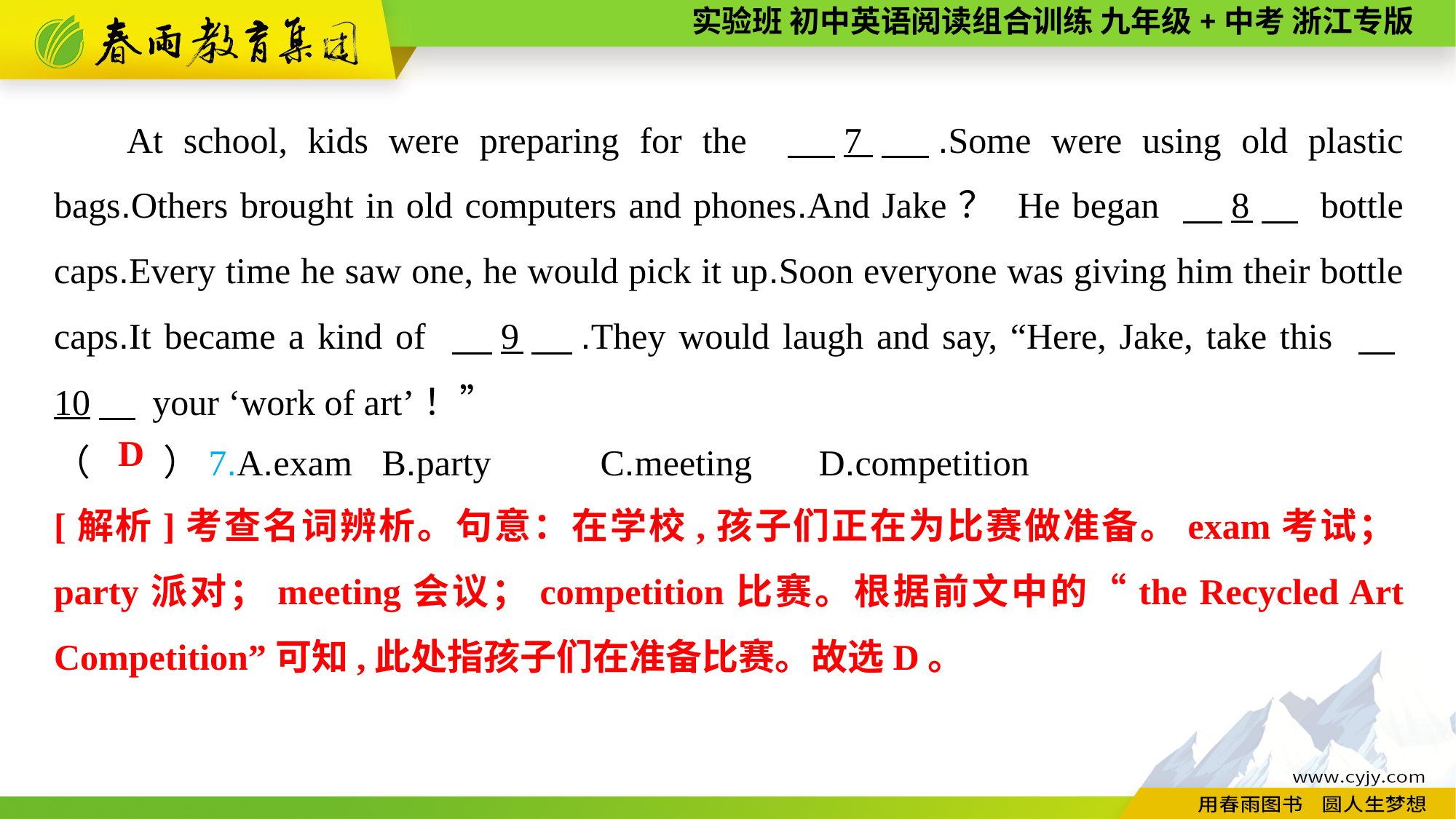

At school, kids were preparing for the 　7　.Some were using old plastic bags.Others brought in old computers and phones.And Jake？ He began 　8　 bottle caps.Every time he saw one, he would pick it up.Soon everyone was giving him their bottle caps.It became a kind of 　9　.They would laugh and say, “Here, Jake, take this 　10　 your ‘work of art’！”
（　　）7.A.exam	B.party	C.meeting	D.competition
D
[解析]考查名词辨析。句意：在学校,孩子们正在为比赛做准备。exam考试；party派对；meeting会议；competition比赛。根据前文中的“the Recycled Art Competition”可知,此处指孩子们在准备比赛。故选D。